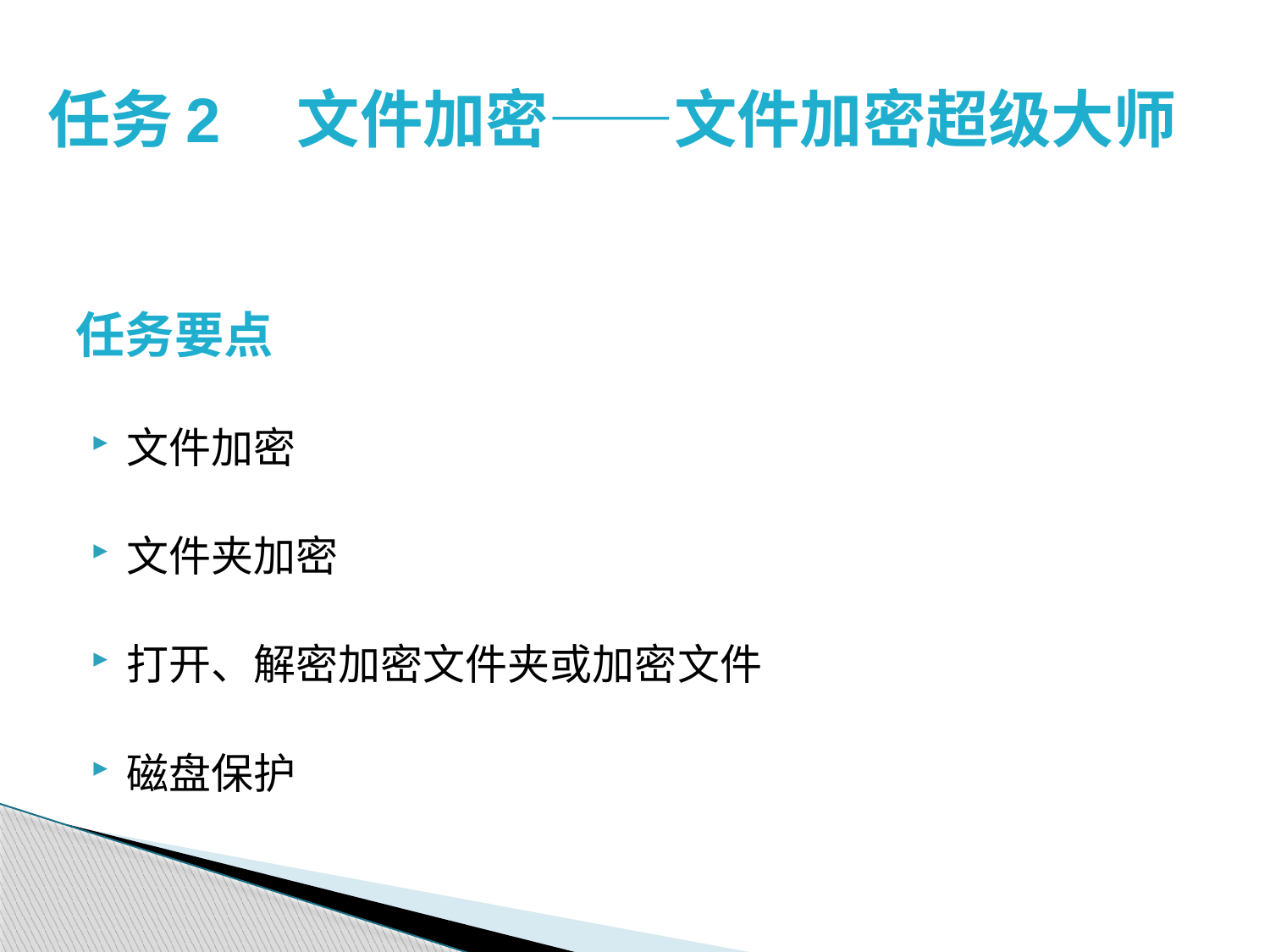

# 任务2　文件加密——文件加密超级大师
任务要点
文件加密
文件夹加密
打开、解密加密文件夹或加密文件
磁盘保护